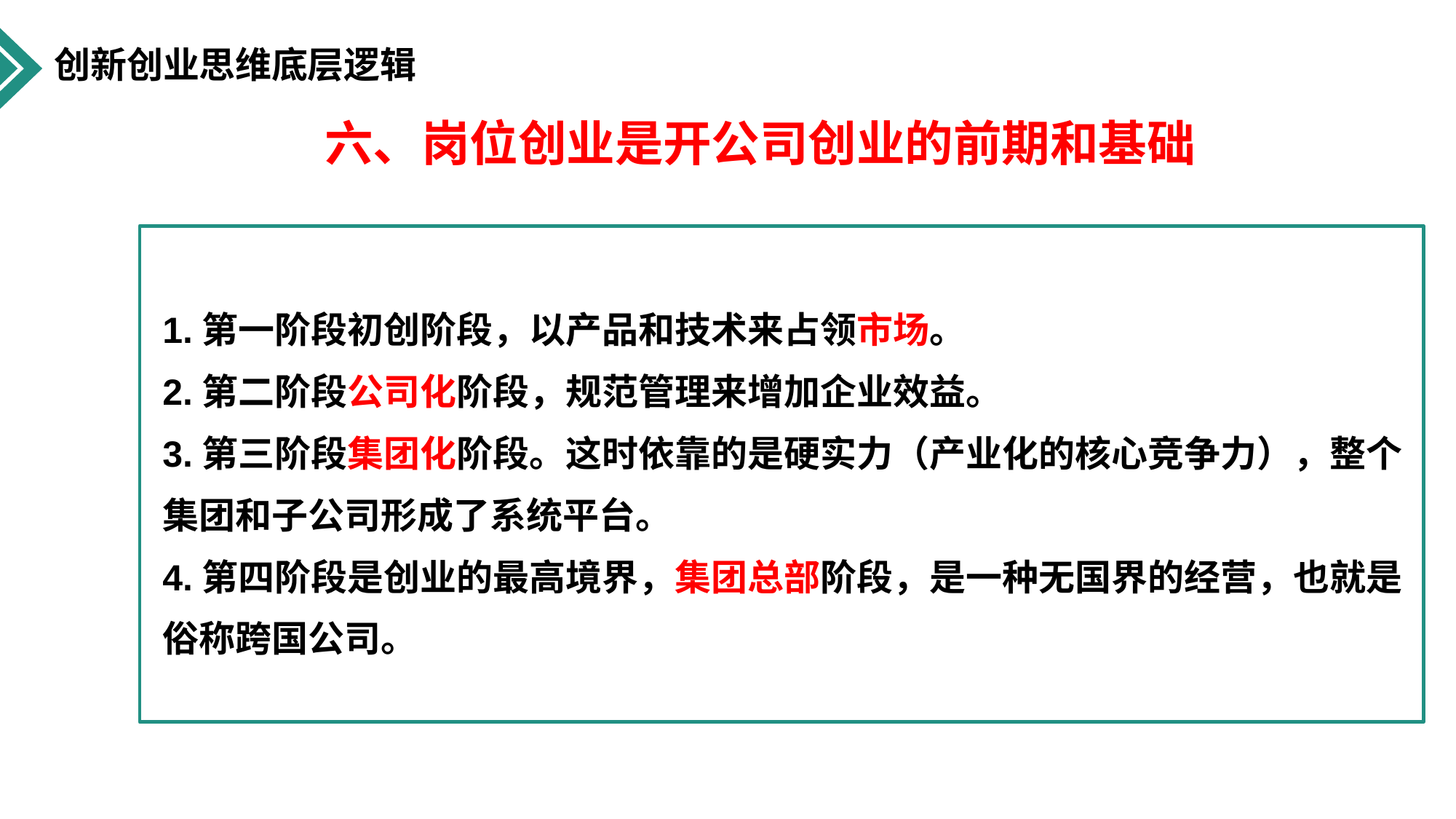

创新创业思维底层逻辑
六、岗位创业是开公司创业的前期和基础
1.第一阶段初创阶段，以产品和技术来占领市场。
2.第二阶段公司化阶段，规范管理来增加企业效益。
3.第三阶段集团化阶段。这时依靠的是硬实力（产业化的核心竞争力），整个集团和子公司形成了系统平台。
4.第四阶段是创业的最高境界，集团总部阶段，是一种无国界的经营，也就是俗称跨国公司。